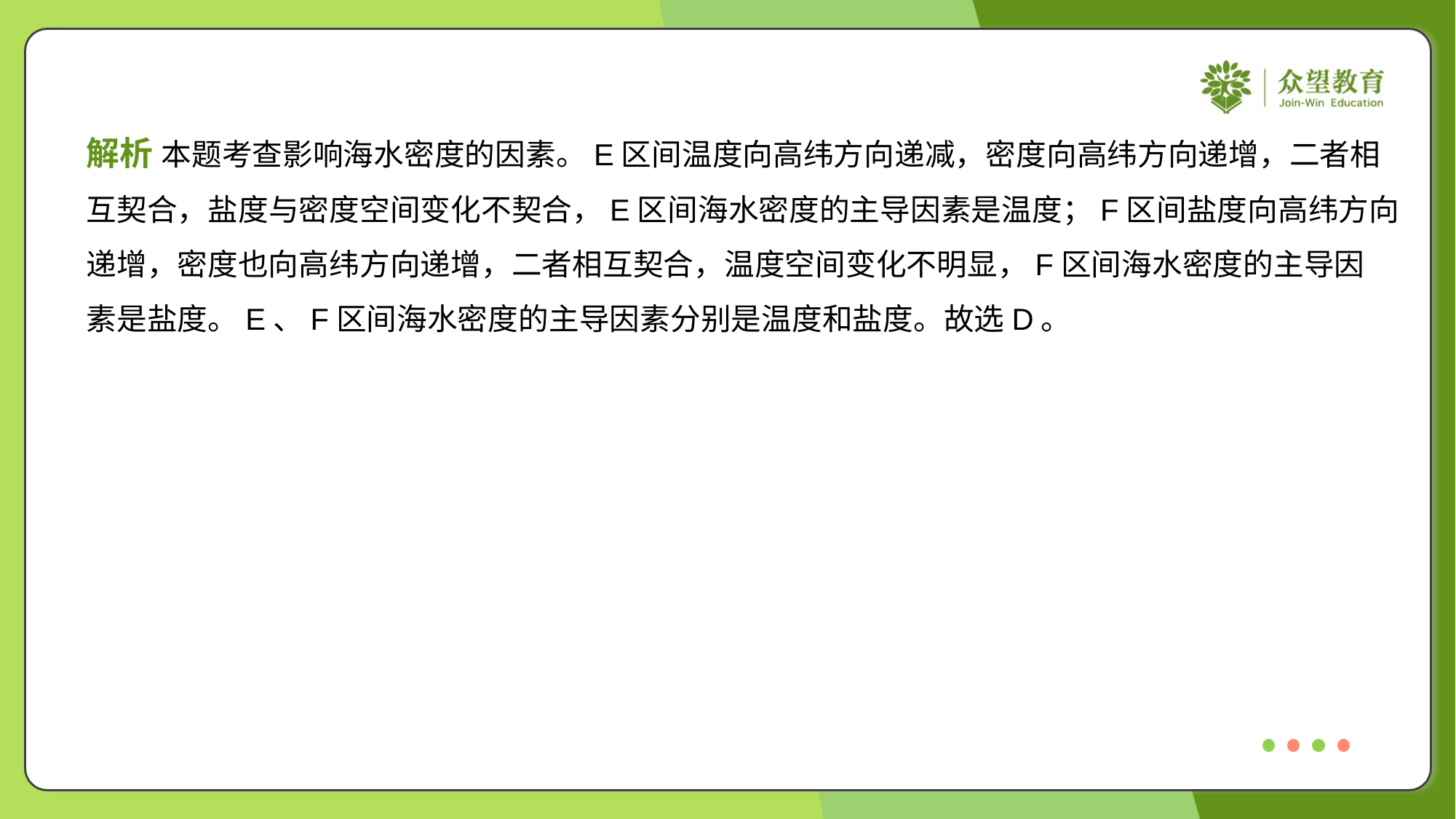

解析 本题考查影响海水密度的因素。E区间温度向高纬方向递减，密度向高纬方向递增，二者相
互契合，盐度与密度空间变化不契合，E区间海水密度的主导因素是温度；F区间盐度向高纬方向
递增，密度也向高纬方向递增，二者相互契合，温度空间变化不明显，F区间海水密度的主导因
素是盐度。E、F区间海水密度的主导因素分别是温度和盐度。故选D。